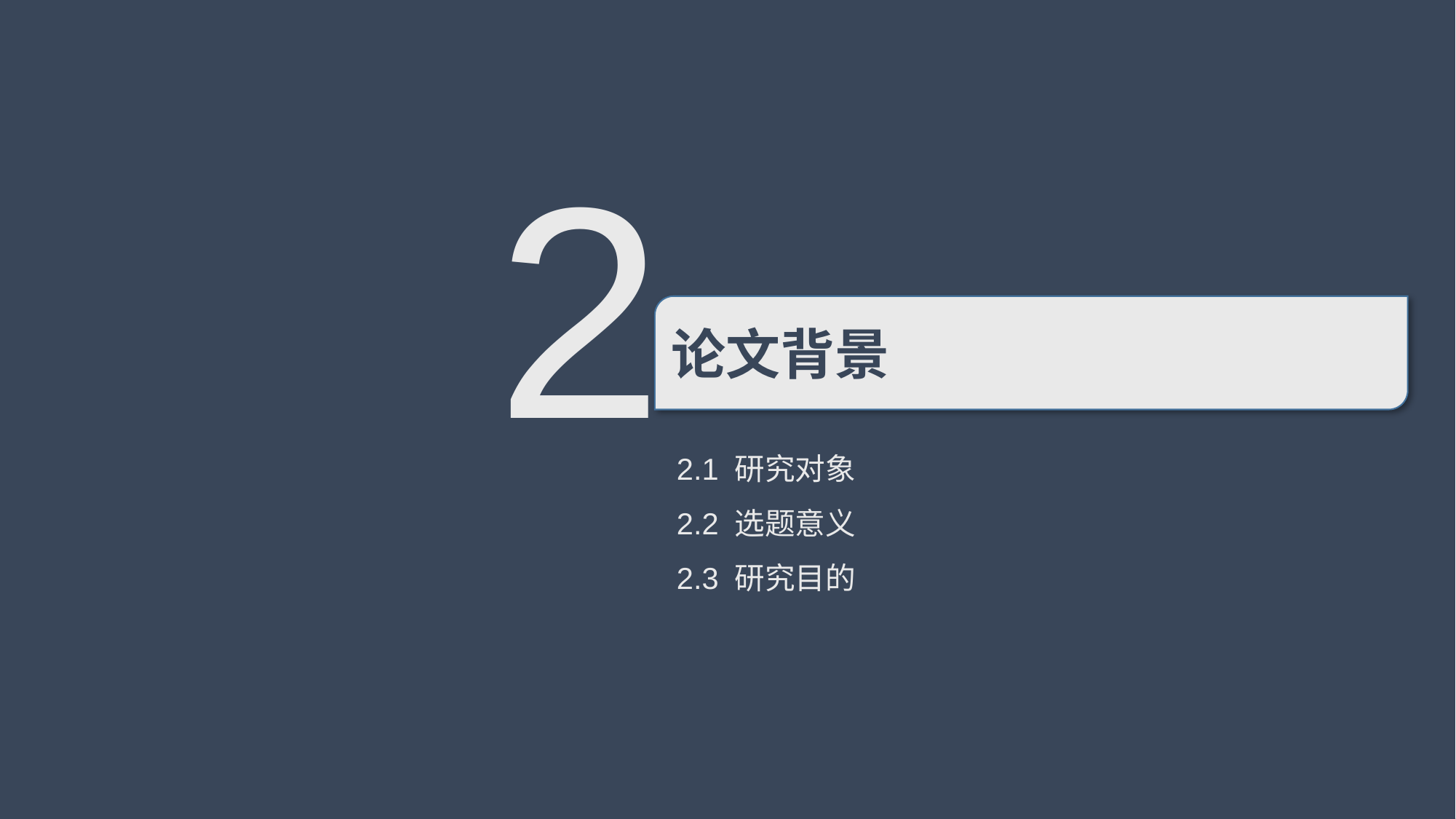

2
论文背景
2.1 研究对象
2.2 选题意义
2.3 研究目的